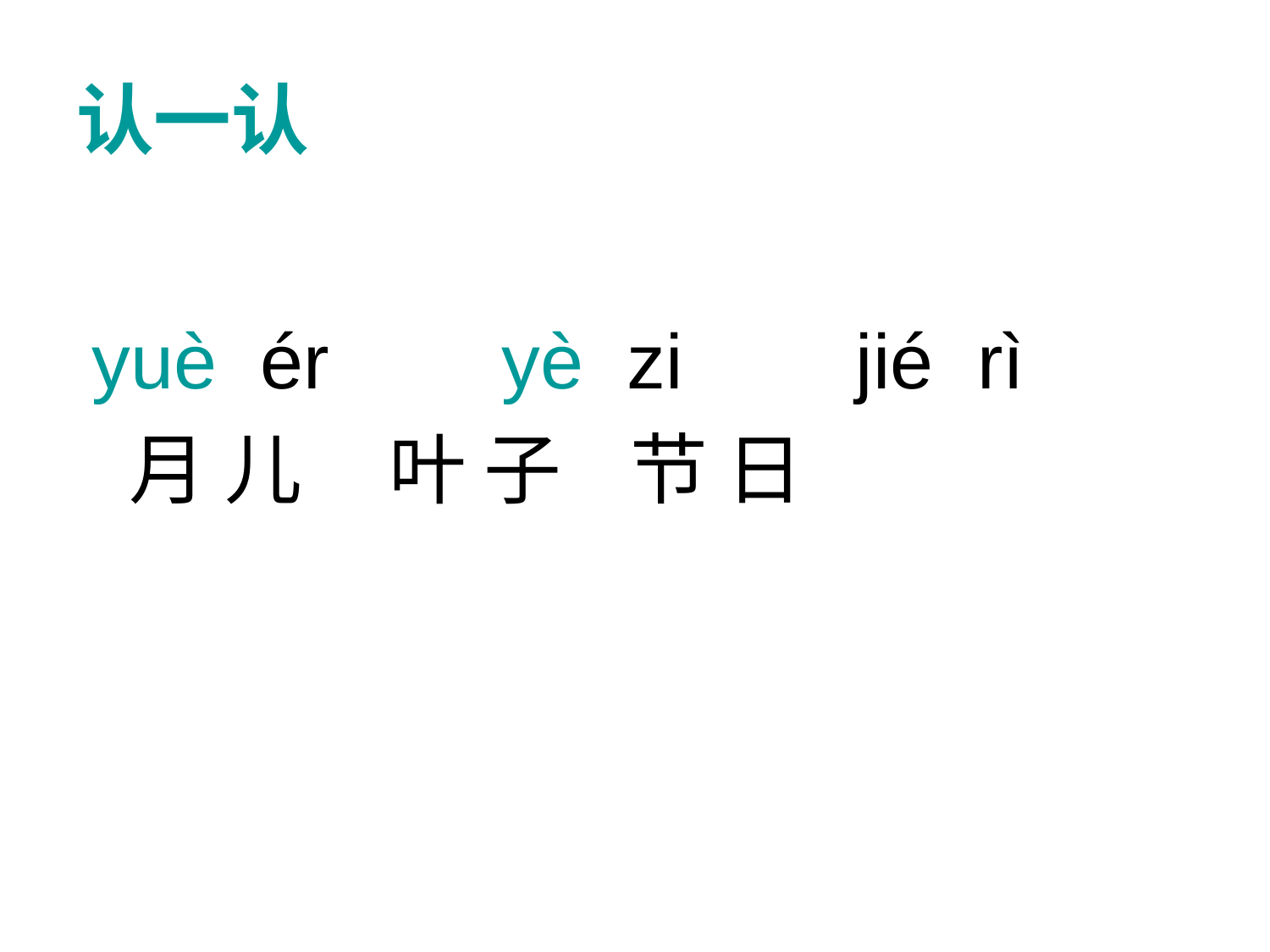

# 认一认

 yuè  ér        yè  zi        jié  rì
  月 儿     叶 子    节 日